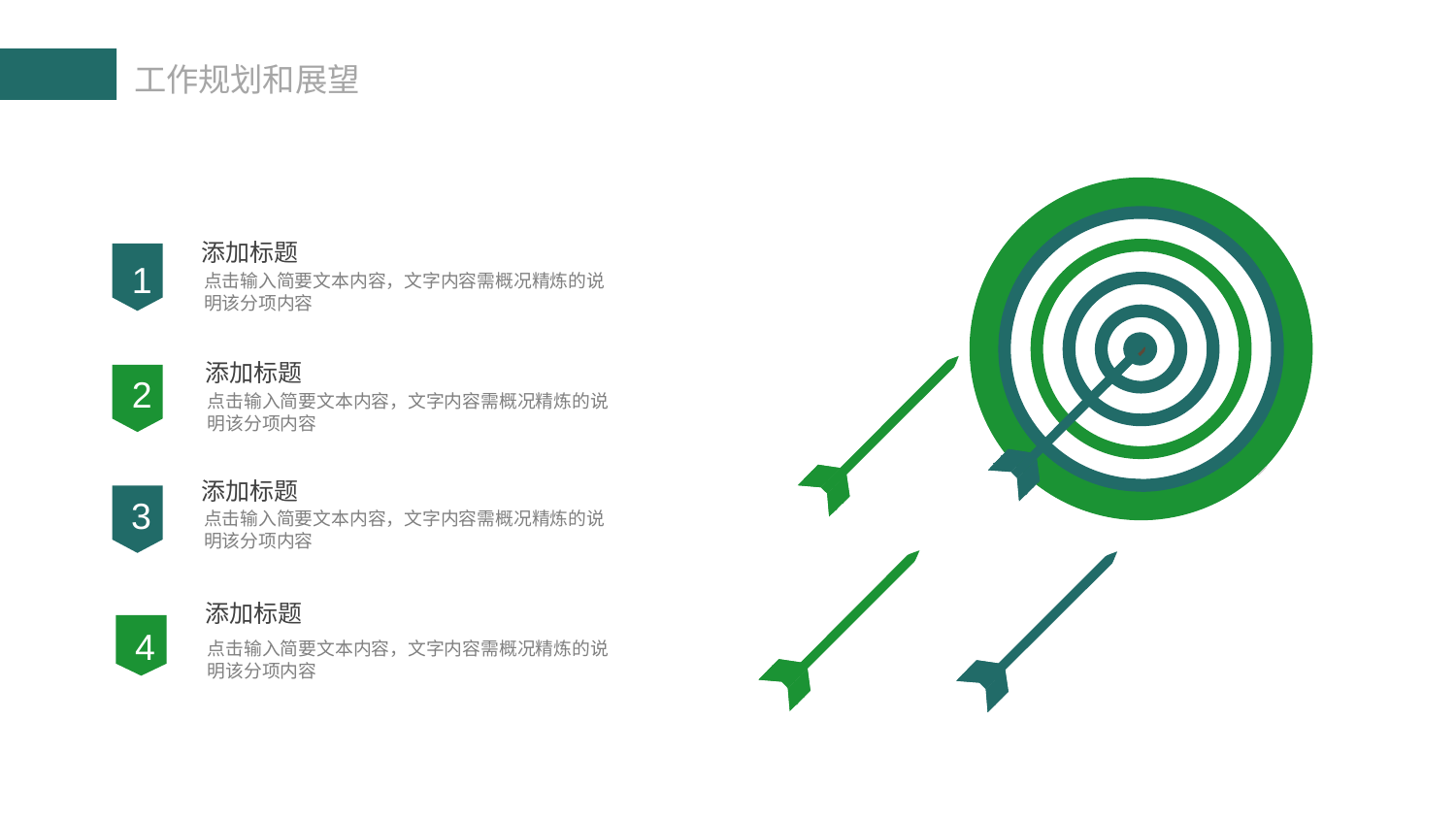

添加标题

1
点击输入简要文本内容，文字内容需概况精炼的说明该分项内容

添加标题
2

点击输入简要文本内容，文字内容需概况精炼的说明该分项内容

添加标题
3

点击输入简要文本内容，文字内容需概况精炼的说明该分项内容

添加标题
4

点击输入简要文本内容，文字内容需概况精炼的说明该分项内容